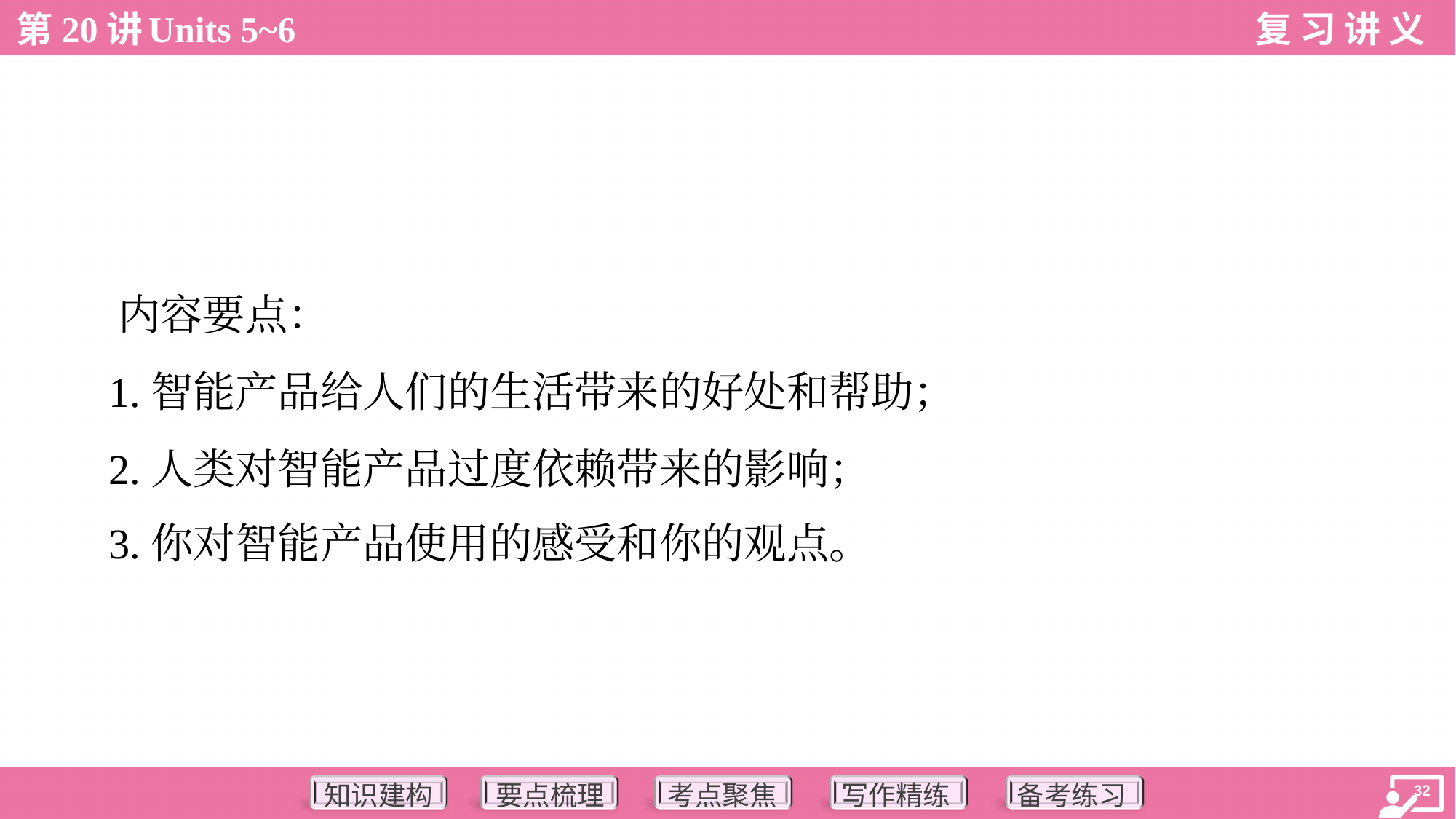

内容要点：
    1.智能产品给人们的生活带来的好处和帮助；
    2.人类对智能产品过度依赖带来的影响；
    3.你对智能产品使用的感受和你的观点。